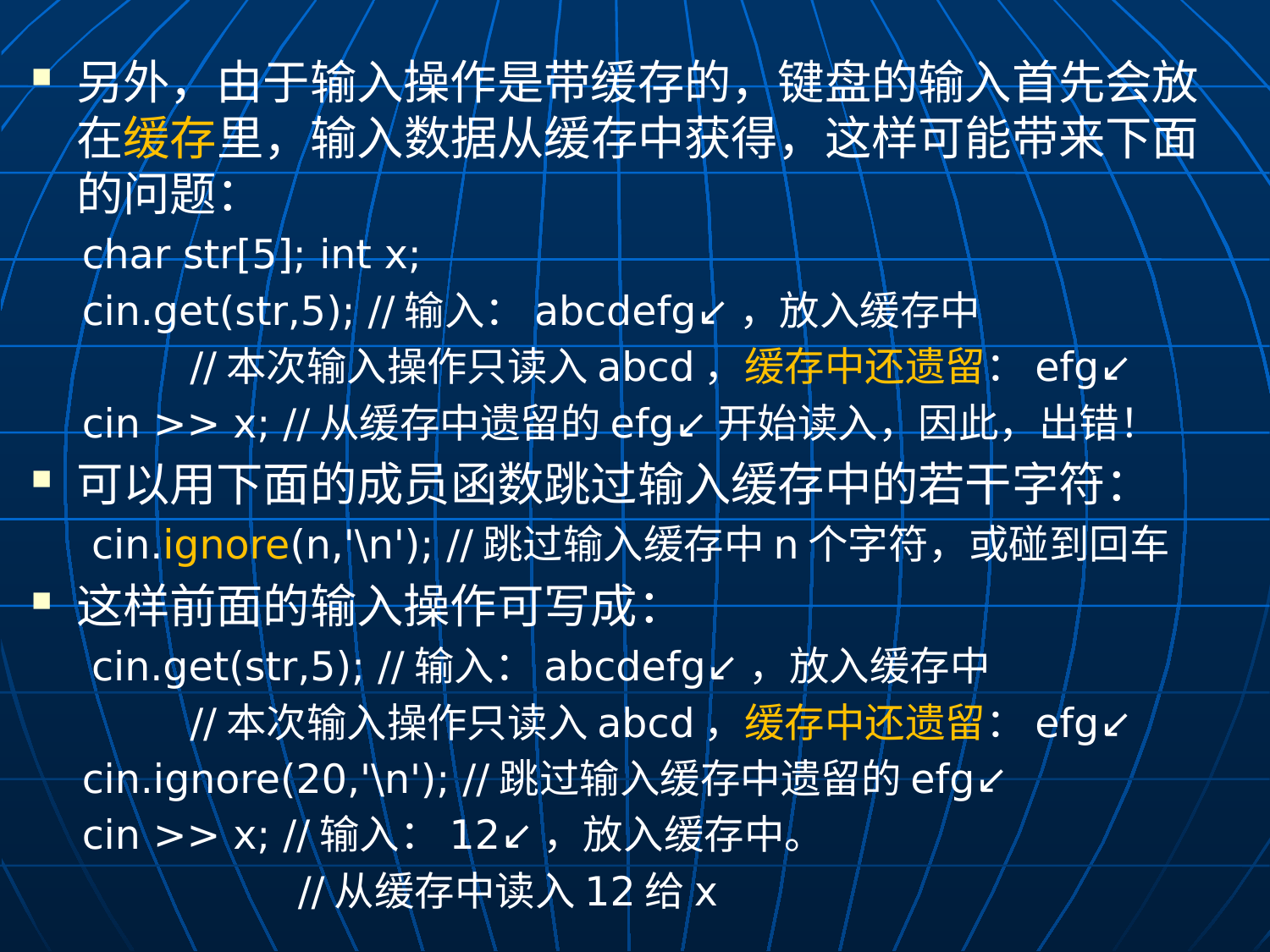

另外，由于输入操作是带缓存的，键盘的输入首先会放在缓存里，输入数据从缓存中获得，这样可能带来下面的问题：
    char str[5]; int x;
    cin.get(str,5); //输入：abcdefg↙，放入缓存中
   	   //本次输入操作只读入abcd，缓存中还遗留：efg↙
    cin >> x; //从缓存中遗留的efg↙开始读入，因此，出错！
可以用下面的成员函数跳过输入缓存中的若干字符：
cin.ignore(n,'\n'); //跳过输入缓存中n个字符，或碰到回车
这样前面的输入操作可写成：
cin.get(str,5); //输入：abcdefg↙，放入缓存中
 	   //本次输入操作只读入abcd，缓存中还遗留：efg↙
    cin.ignore(20,'\n'); //跳过输入缓存中遗留的efg↙
    cin >> x; //输入：12↙，放入缓存中。
		  //从缓存中读入12给x